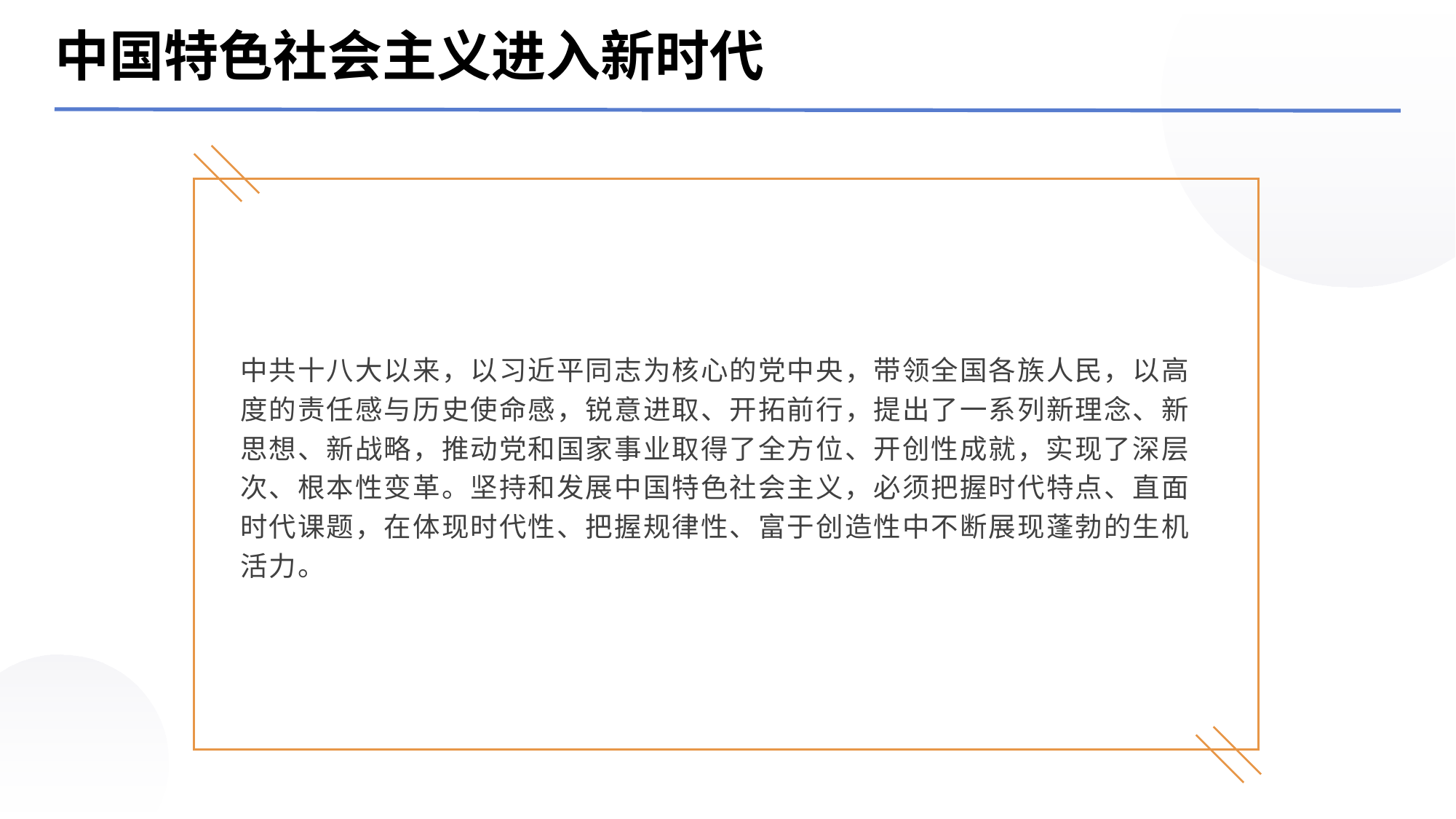

中国特色社会主义进入新时代

中共十八大以来，以习近平同志为核心的党中央，带领全国各族人民，以高度的责任感与历史使命感，锐意进取、开拓前行，提出了一系列新理念、新思想、新战略，推动党和国家事业取得了全方位、开创性成就，实现了深层次、根本性变革。坚持和发展中国特色社会主义，必须把握时代特点、直面时代课题，在体现时代性、把握规律性、富于创造性中不断展现蓬勃的生机活力。